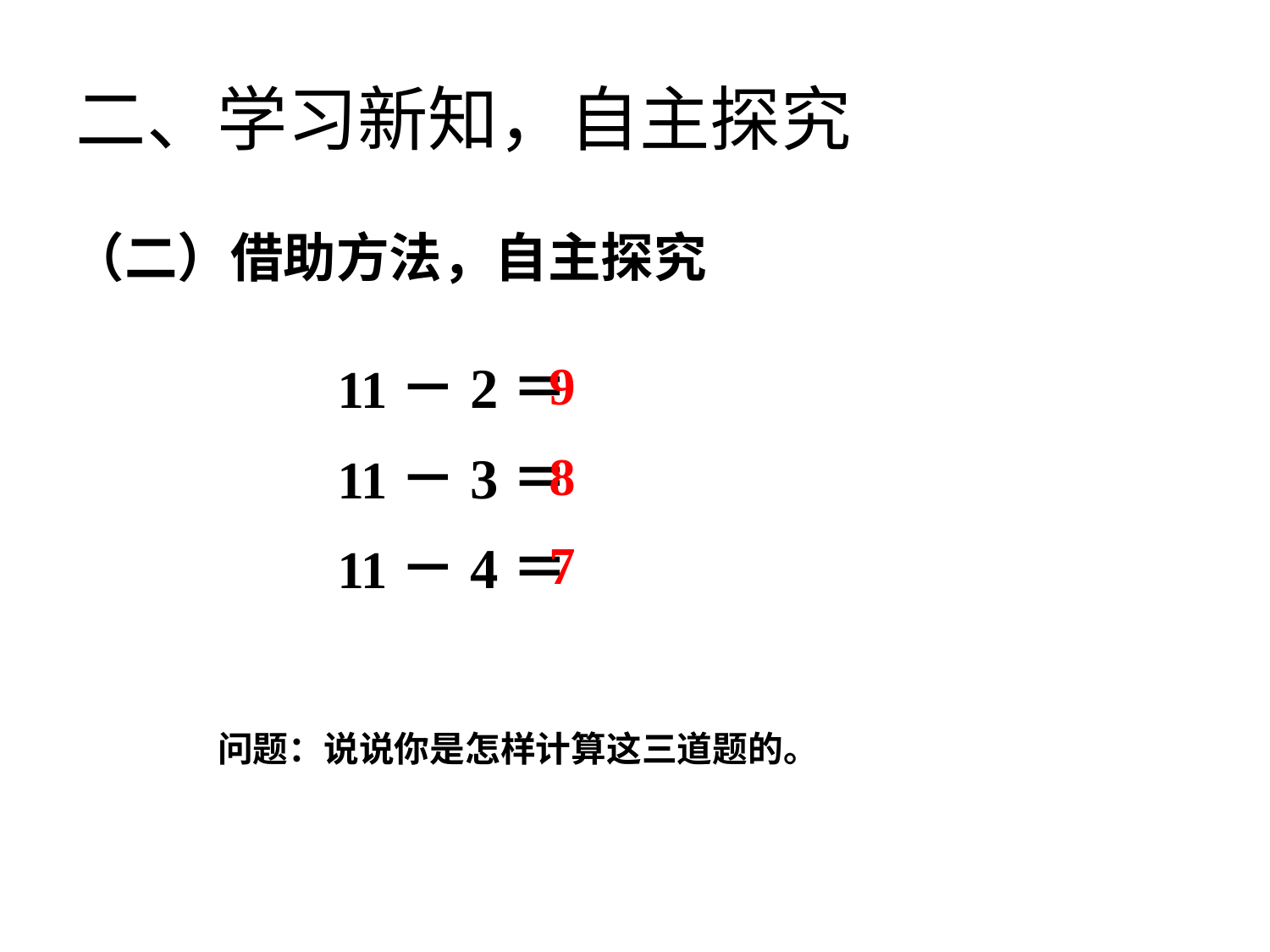

二、学习新知，自主探究
（二）借助方法，自主探究
11－2＝
9
11－3＝
8
7
11－4＝
问题：说说你是怎样计算这三道题的。